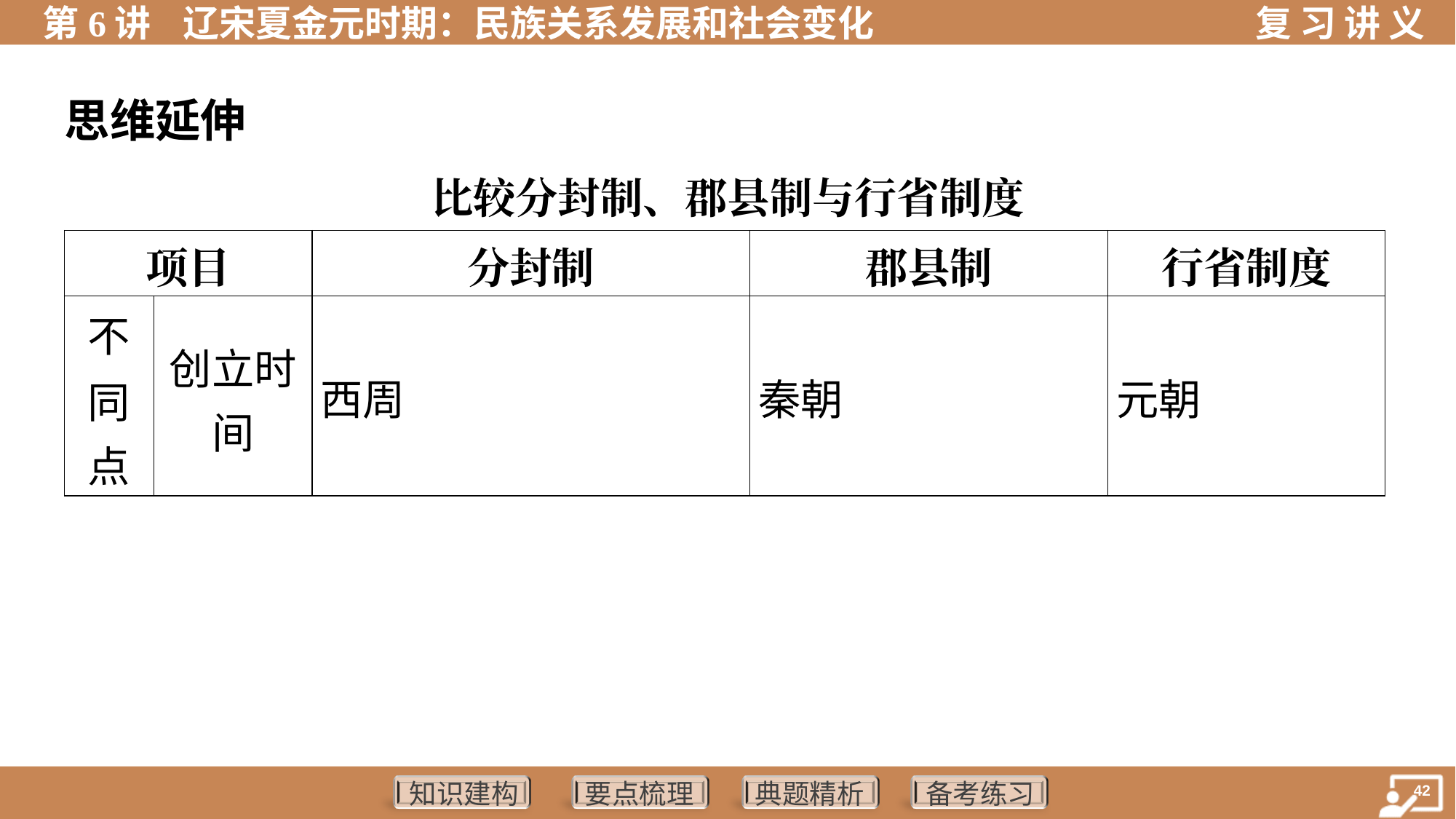

思维延伸
比较分封制、郡县制与行省制度
| 项目 |  | 分封制 | 郡县制 | 行省制度 |
| --- | --- | --- | --- | --- |
| 不 同 点 | 创立时 间 | 西周 | 秦朝 | 元朝 |